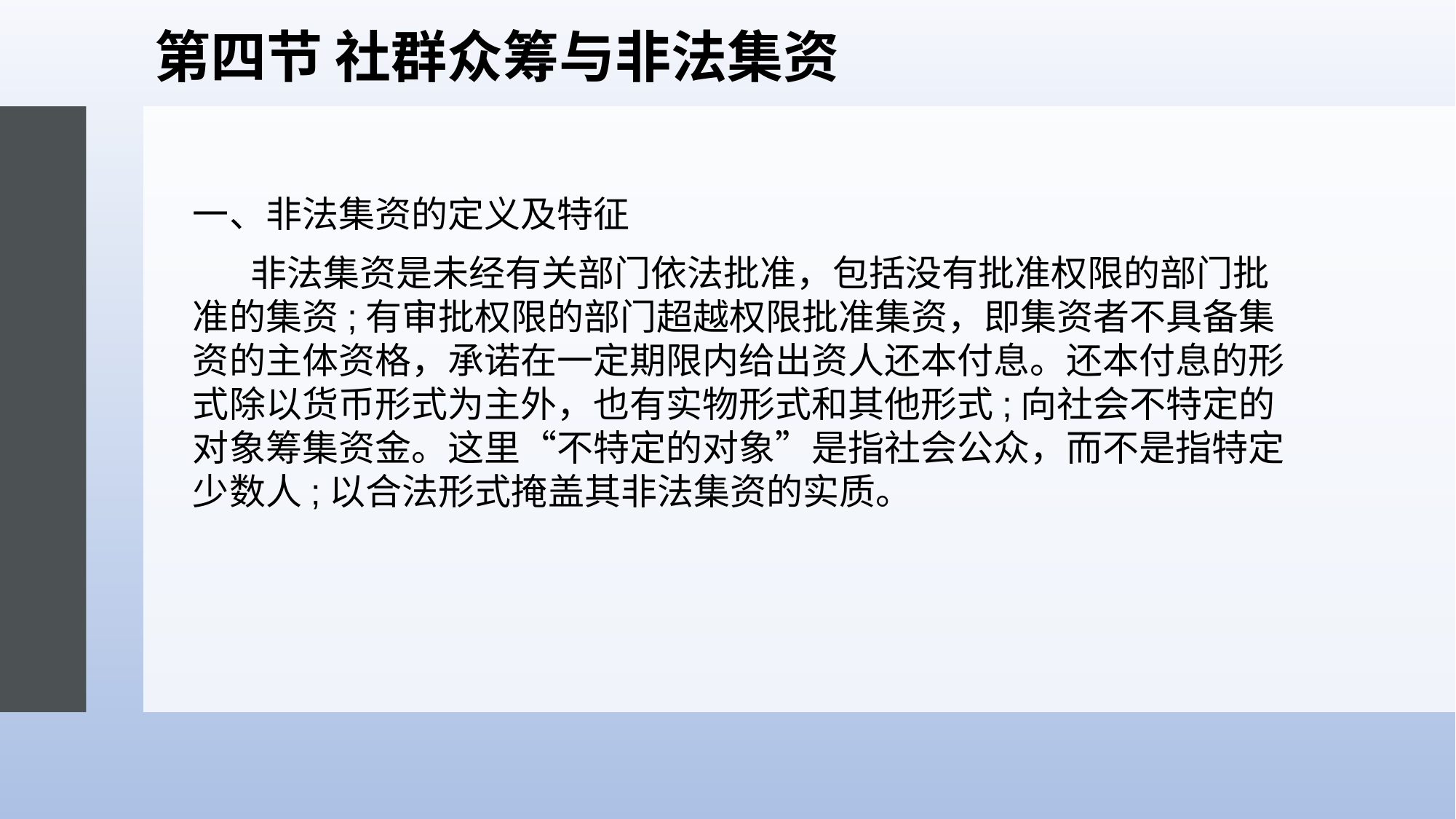

# 第四节 社群众筹与非法集资

一、非法集资的定义及特征
      非法集资是未经有关部门依法批准，包括没有批准权限的部门批准的集资;有审批权限的部门超越权限批准集资，即集资者不具备集资的主体资格，承诺在一定期限内给出资人还本付息。还本付息的形式除以货币形式为主外，也有实物形式和其他形式;向社会不特定的对象筹集资金。这里“不特定的对象”是指社会公众，而不是指特定少数人;以合法形式掩盖其非法集资的实质。